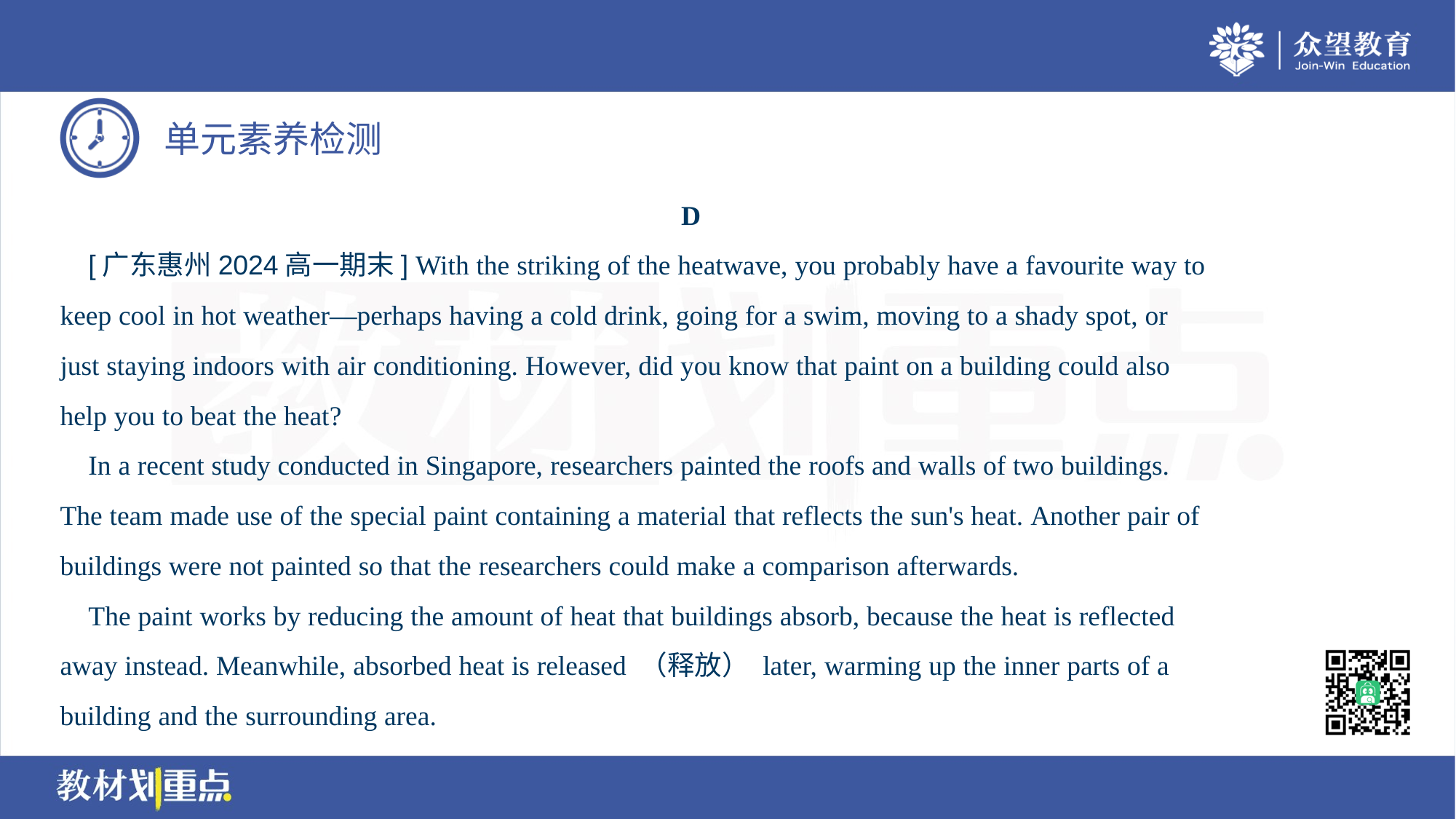

D
    [广东惠州2024高一期末] With the striking of the heatwave, you probably have a favourite way to
keep cool in hot weather—perhaps having a cold drink, going for a swim, moving to a shady spot, or
just staying indoors with air conditioning. However, did you know that paint on a building could also
help you to beat the heat?
    In a recent study conducted in Singapore, researchers painted the roofs and walls of two buildings.
The team made use of the special paint containing a material that reflects the sun's heat. Another pair of
buildings were not painted so that the researchers could make a comparison afterwards.
    The paint works by reducing the amount of heat that buildings absorb, because the heat is reflected
away instead. Meanwhile, absorbed heat is released （释放） later, warming up the inner parts of a
building and the surrounding area.